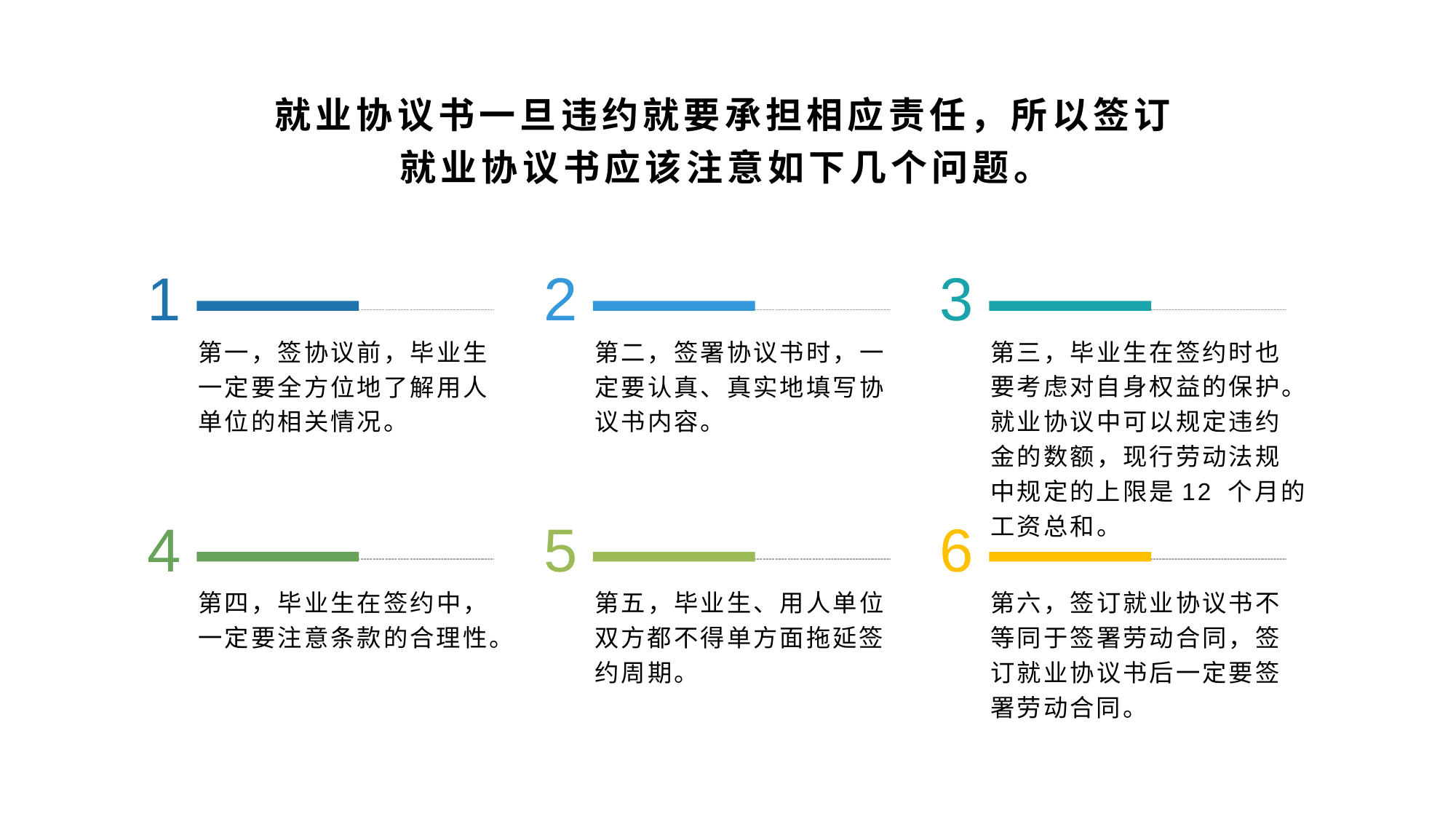

就业协议书一旦违约就要承担相应责任，所以签订就业协议书应该注意如下几个问题。
1
2
3

第一，签协议前，毕业生一定要全方位地了解用人单位的相关情况。
第二，签署协议书时，一定要认真、真实地填写协议书内容。
第三，毕业生在签约时也要考虑对自身权益的保护。就业协议中可以规定违约金的数额，现行劳动法规中规定的上限是12 个月的工资总和。
4
5
6

第四，毕业生在签约中，一定要注意条款的合理性。
第五，毕业生、用人单位双方都不得单方面拖延签约周期。
第六，签订就业协议书不等同于签署劳动合同，签订就业协议书后一定要签署劳动合同。